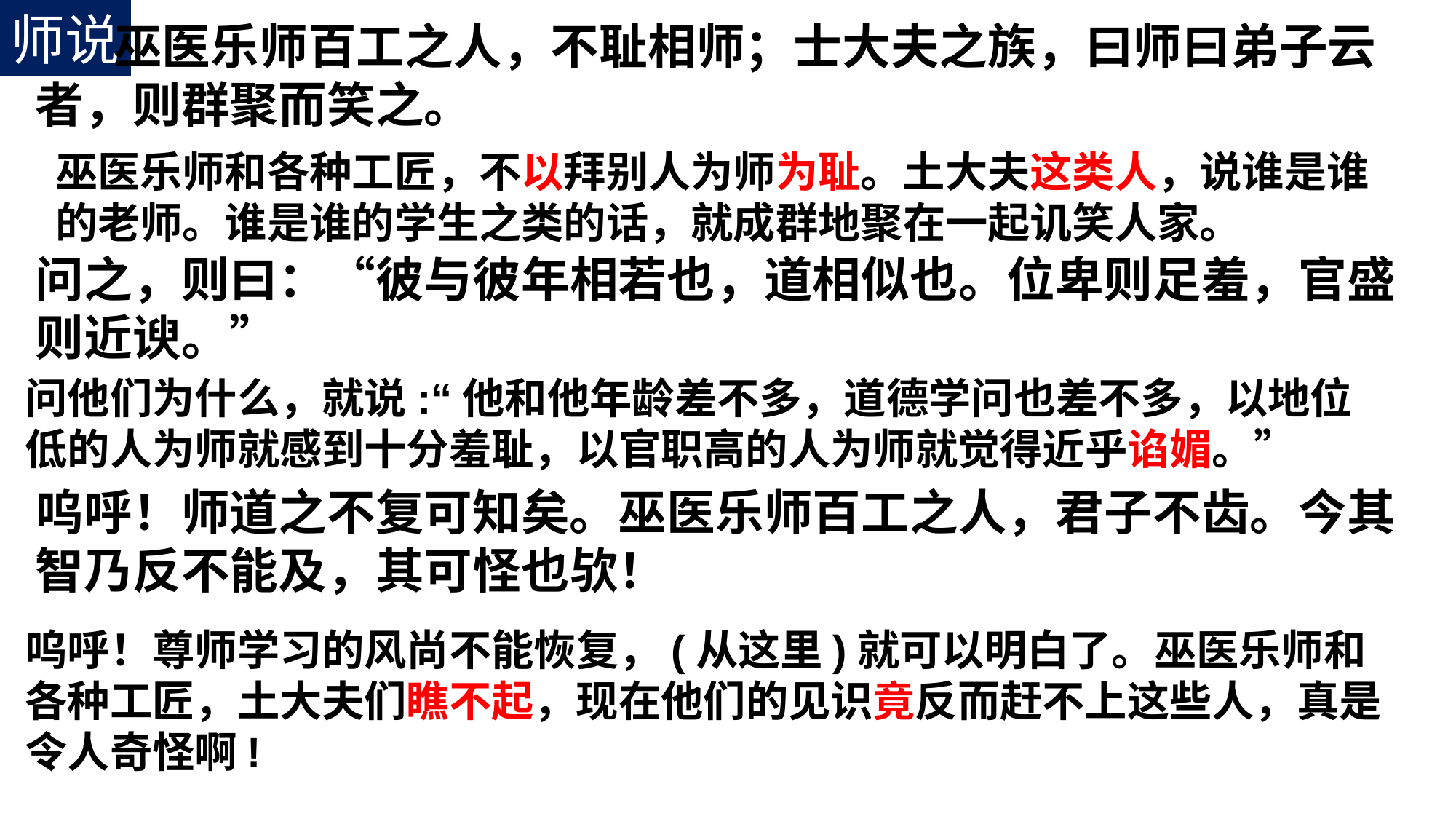

师说
      巫医乐师百工之人，不耻相师；士大夫之族，曰师曰弟子云者，则群聚而笑之。

问之，则曰：“彼与彼年相若也，道相似也。位卑则足羞，官盛则近谀。”

呜呼！师道之不复可知矣。巫医乐师百工之人，君子不齿。今其智乃反不能及，其可怪也欤！
巫医乐师和各种工匠，不以拜别人为师为耻。土大夫这类人，说谁是谁的老师。谁是谁的学生之类的话，就成群地聚在一起讥笑人家。
问他们为什么，就说:“他和他年龄差不多，道德学问也差不多，以地位低的人为师就感到十分羞耻，以官职高的人为师就觉得近乎谄媚。”
呜呼！尊师学习的风尚不能恢复，(从这里)就可以明白了。巫医乐师和各种工匠，土大夫们瞧不起，现在他们的见识竟反而赶不上这些人，真是令人奇怪啊!